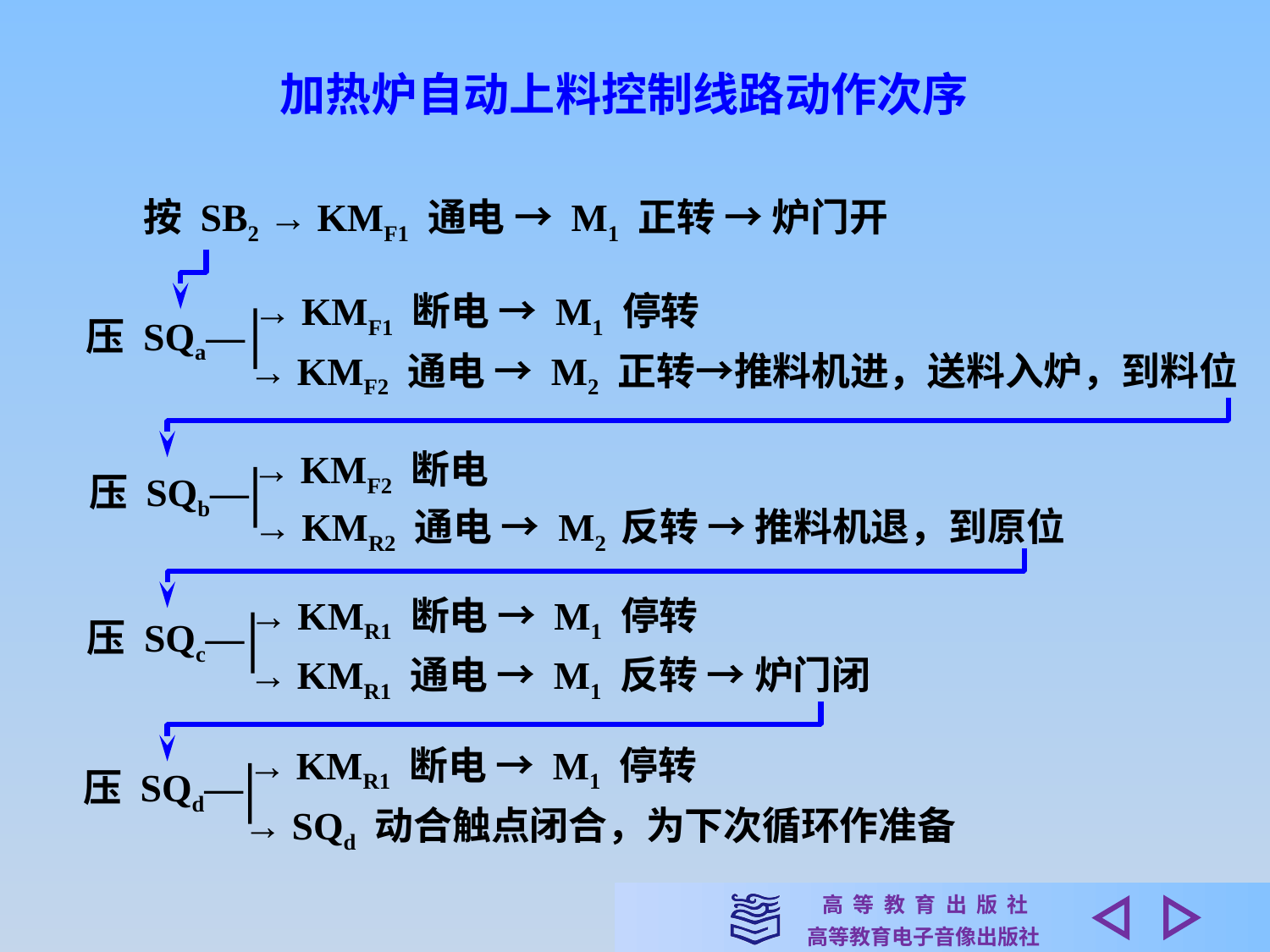

加热炉自动上料控制线路动作次序
按 SB2 → KMF1 通电 → M1 正转 → 炉门开

→ KMF1 断电 → M1 停转
压 SQa—

→ KMF2 通电 → M2 正转→推料机进，送料入炉，到料位

→ KMF2 断电
压 SQb—

→ KMR2 通电 → M2 反转 → 推料机退，到原位

→ KMR1 断电 → M1 停转
压 SQc—

→ KMR1 通电 → M1 反转 → 炉门闭

→ KMR1 断电 → M1 停转
压 SQd—

→ SQd 动合触点闭合，为下次循环作准备